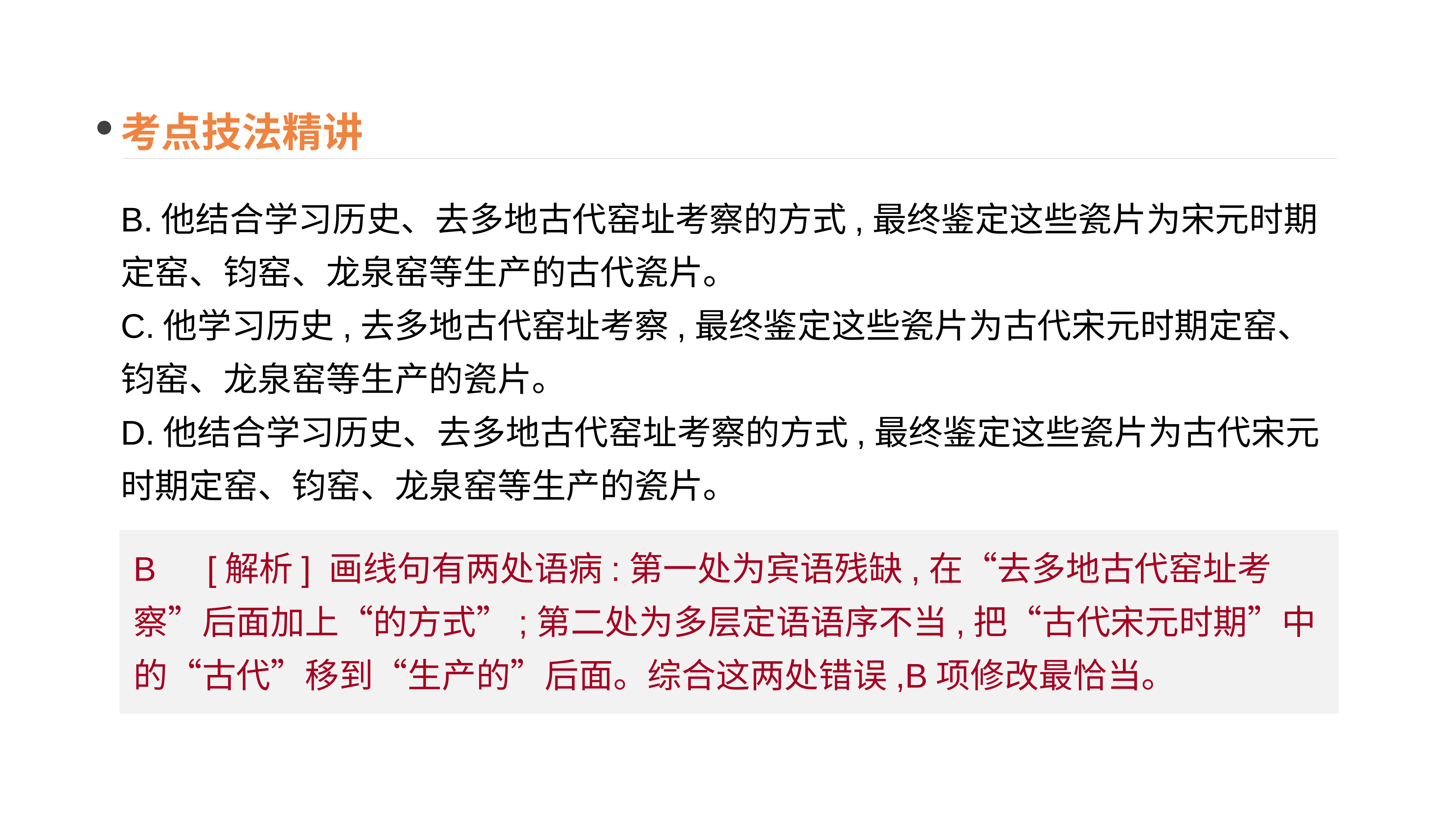

考点技法精讲

B.他结合学习历史、去多地古代窑址考察的方式,最终鉴定这些瓷片为宋元时期定窑、钧窑、龙泉窑等生产的古代瓷片。
C.他学习历史,去多地古代窑址考察,最终鉴定这些瓷片为古代宋元时期定窑、钧窑、龙泉窑等生产的瓷片。
D.他结合学习历史、去多地古代窑址考察的方式,最终鉴定这些瓷片为古代宋元时期定窑、钧窑、龙泉窑等生产的瓷片。

B　[解析] 画线句有两处语病:第一处为宾语残缺,在“去多地古代窑址考察”后面加上“的方式”;第二处为多层定语语序不当,把“古代宋元时期”中的“古代”移到“生产的”后面。综合这两处错误,B项修改最恰当。